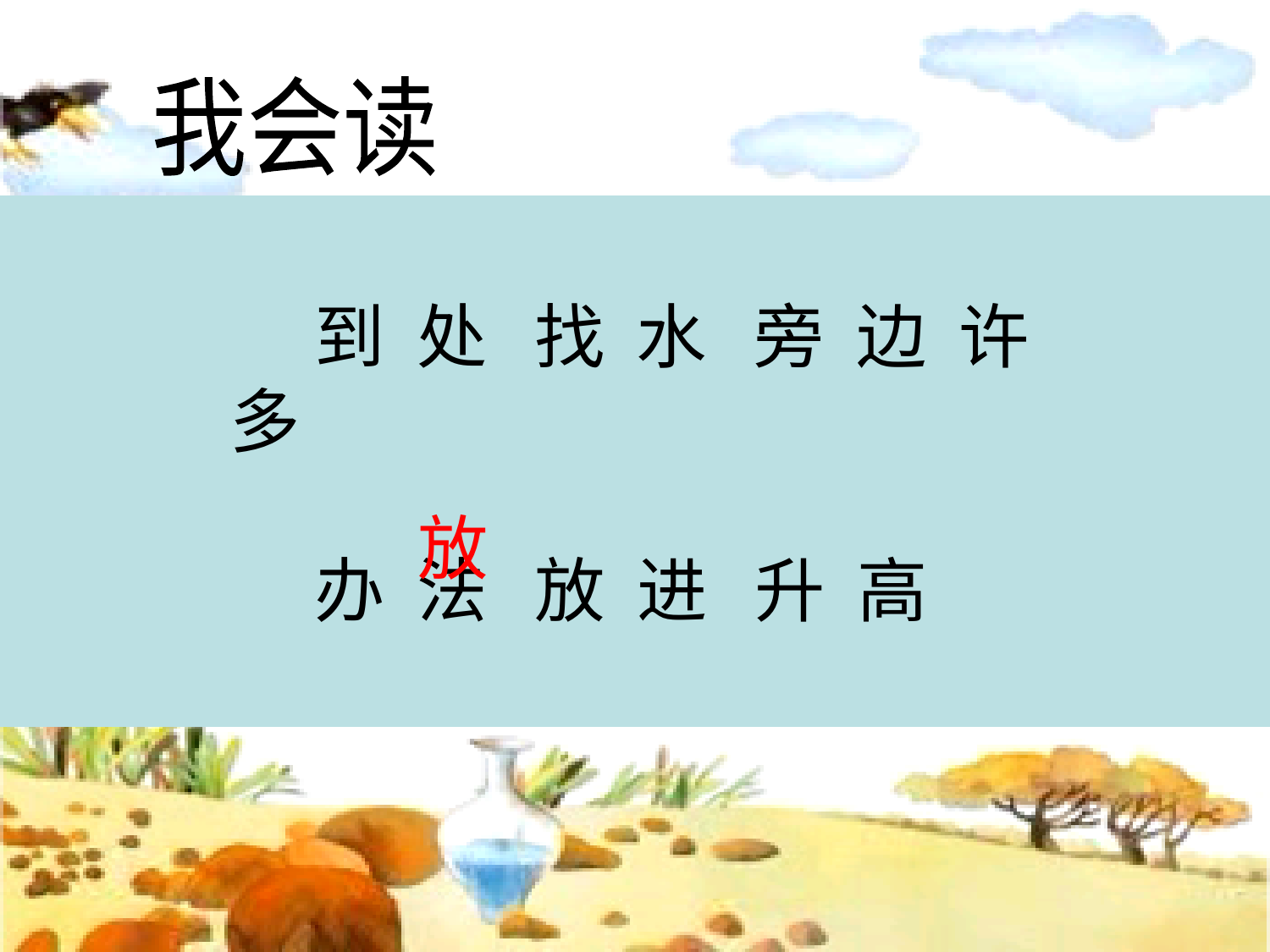

我会读

到  处   找  水   旁  边  许 多

办  法   放  进   升  高

放